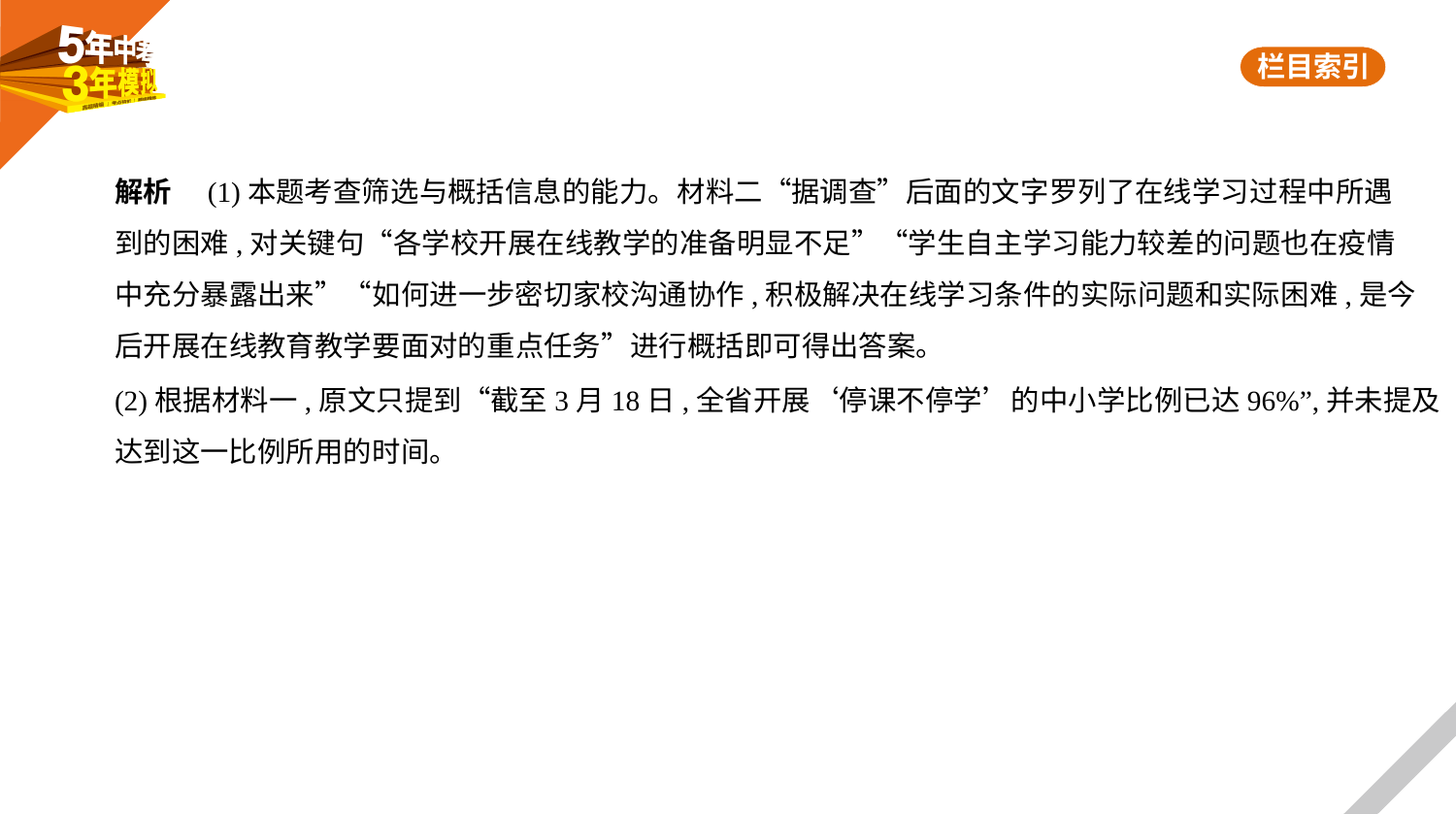

解析　(1)本题考查筛选与概括信息的能力。材料二“据调查”后面的文字罗列了在线学习过程中所遇
到的困难,对关键句“各学校开展在线教学的准备明显不足”“学生自主学习能力较差的问题也在疫情
中充分暴露出来”“如何进一步密切家校沟通协作,积极解决在线学习条件的实际问题和实际困难,是今
后开展在线教育教学要面对的重点任务”进行概括即可得出答案。
(2)根据材料一,原文只提到“截至3月18日,全省开展‘停课不停学’的中小学比例已达96%”,并未提及
达到这一比例所用的时间。